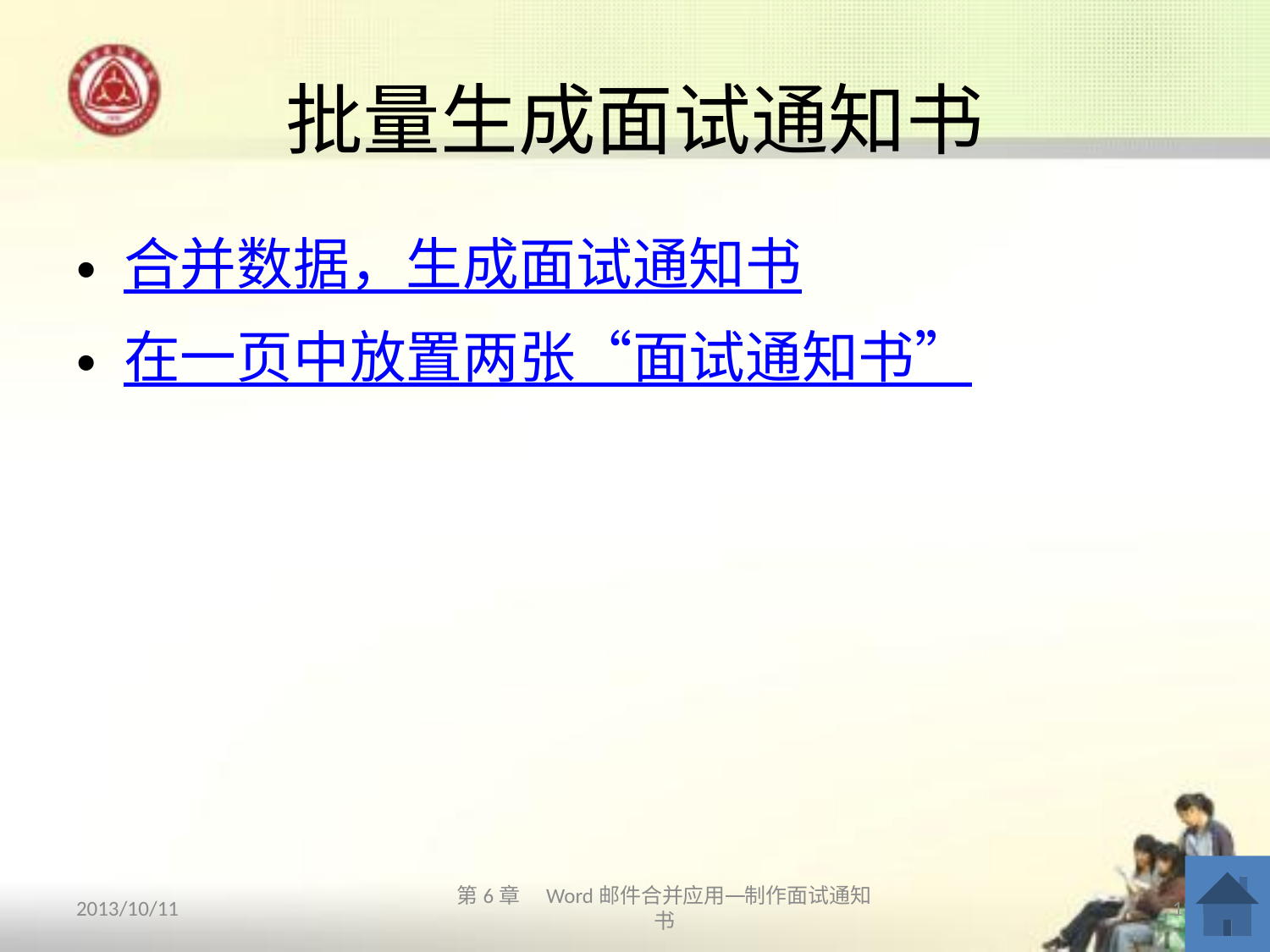

# 批量生成面试通知书
合并数据，生成面试通知书
在一页中放置两张“面试通知书”

2013/10/11
第6章　Word邮件合并应用—制作面试通知书
13